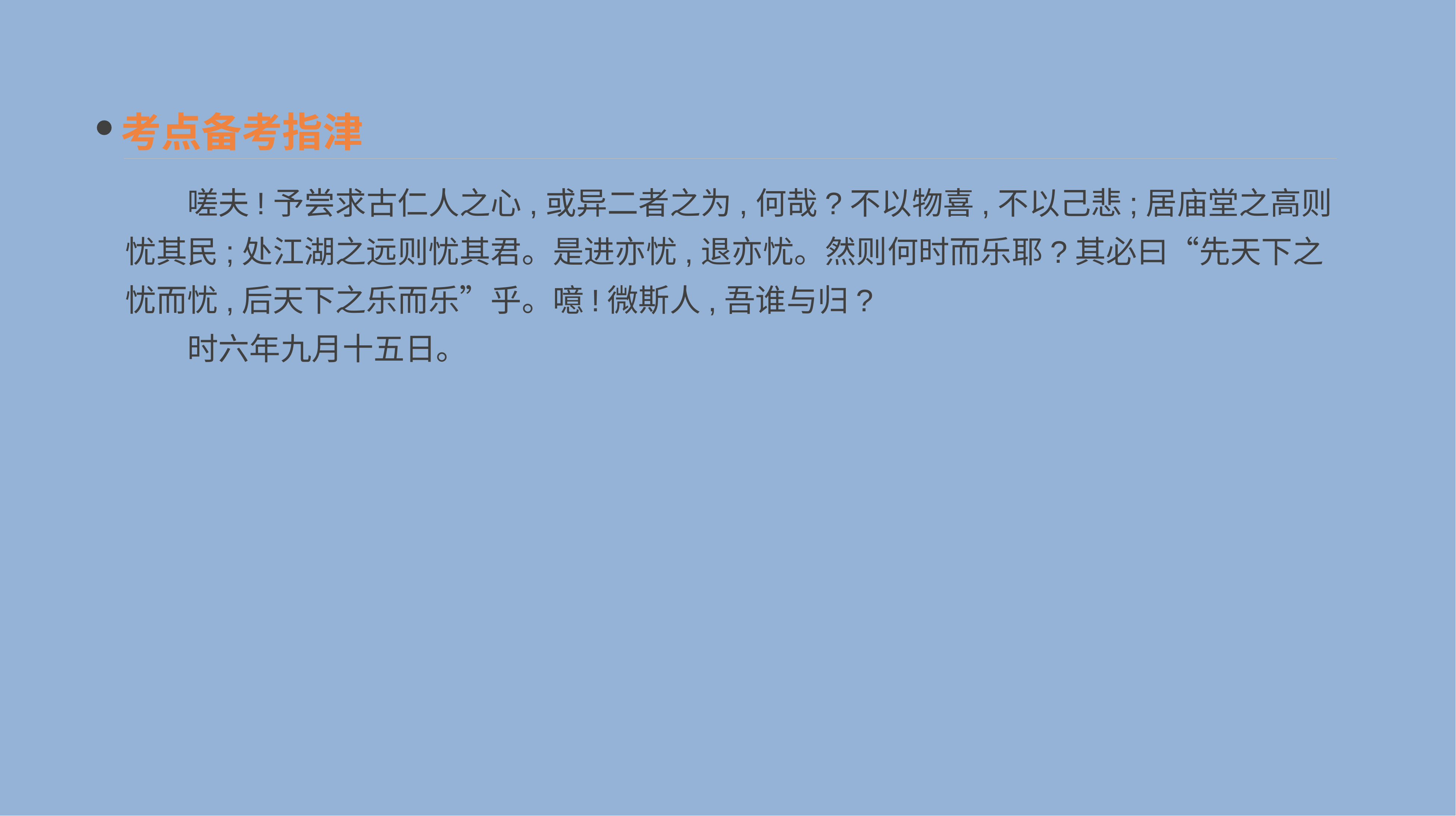

考点备考指津

　　嗟夫!予尝求古仁人之心,或异二者之为,何哉?不以物喜,不以己悲;居庙堂之高则忧其民;处江湖之远则忧其君。是进亦忧,退亦忧。然则何时而乐耶?其必曰“先天下之忧而忧,后天下之乐而乐”乎。噫!微斯人,吾谁与归?
　　时六年九月十五日。